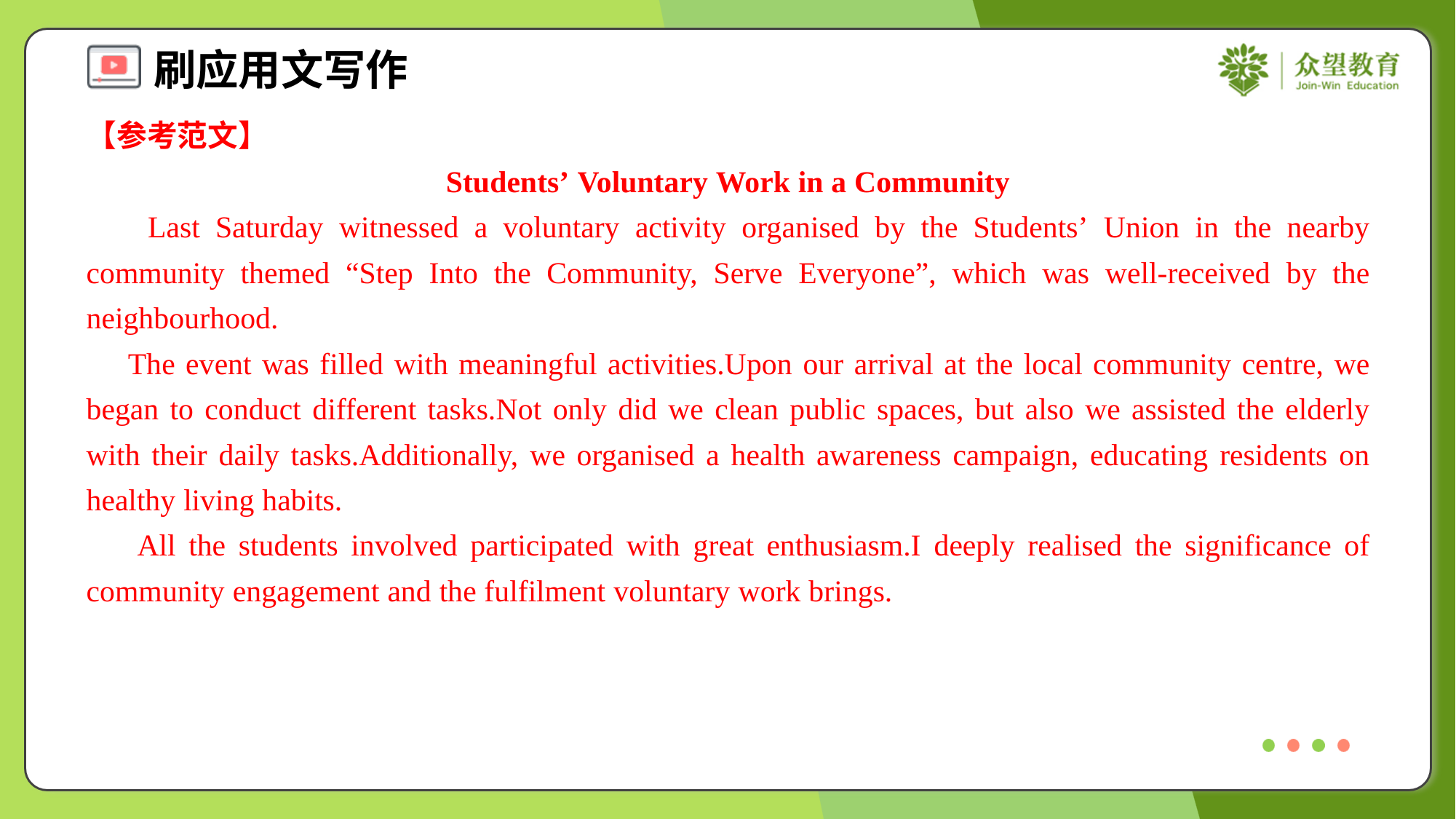

【参考范文】
Students’ Voluntary Work in a Community
    Last Saturday witnessed a voluntary activity organised by the Students’ Union in the nearby community themed “Step Into the Community, Serve Everyone”, which was well-received by the neighbourhood.
    The event was filled with meaningful activities.Upon our arrival at the local community centre, we began to conduct different tasks.Not only did we clean public spaces, but also we assisted the elderly with their daily tasks.Additionally, we organised a health awareness campaign, educating residents on healthy living habits.
    All the students involved participated with great enthusiasm.I deeply realised the significance of community engagement and the fulfilment voluntary work brings.